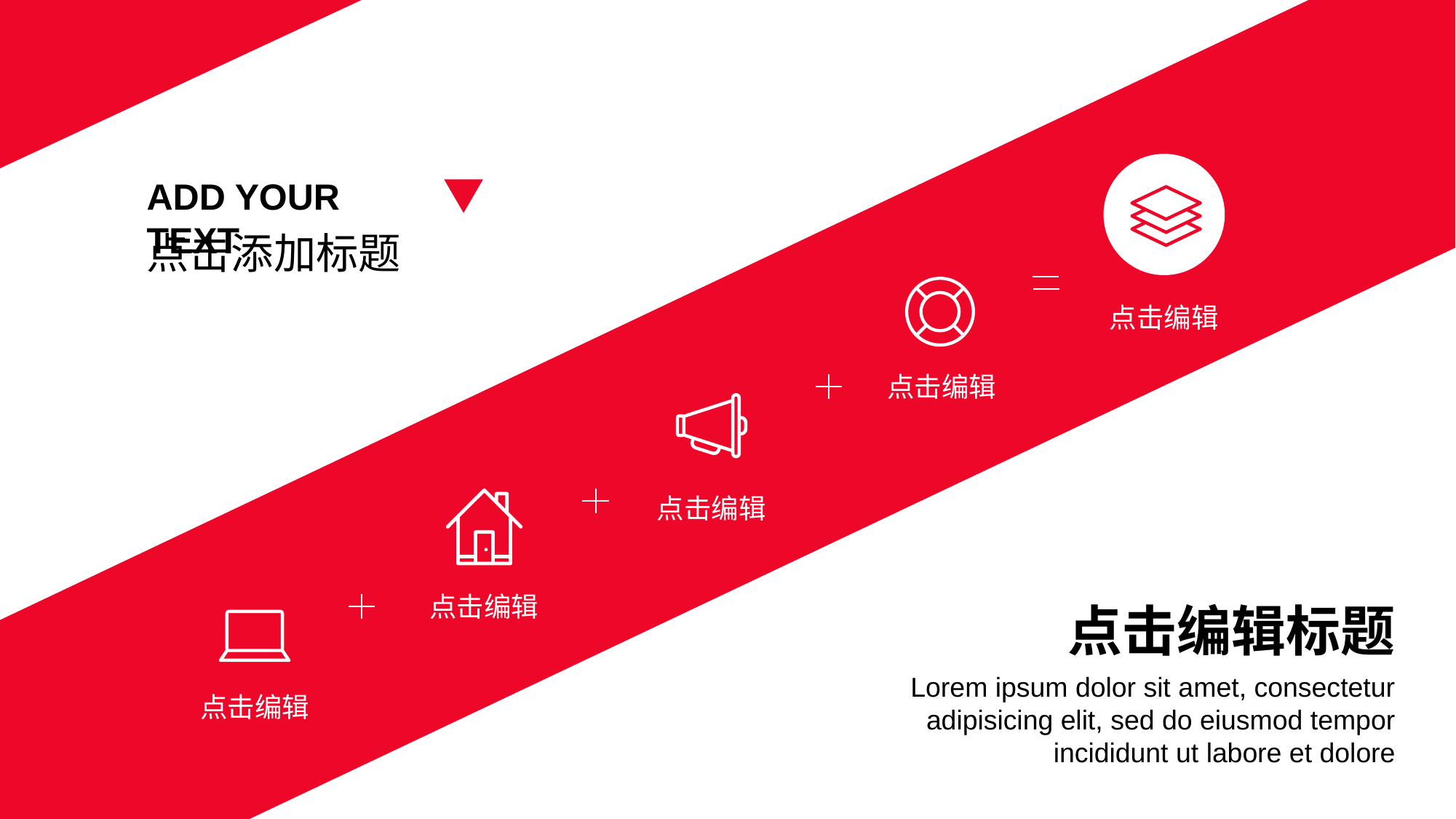

ADD YOUR TEXT

点击添加标题

点击编辑
点击编辑

点击编辑

点击编辑
点击编辑标题

Lorem ipsum dolor sit amet, consectetur adipisicing elit, sed do eiusmod tempor incididunt ut labore et dolore
点击编辑